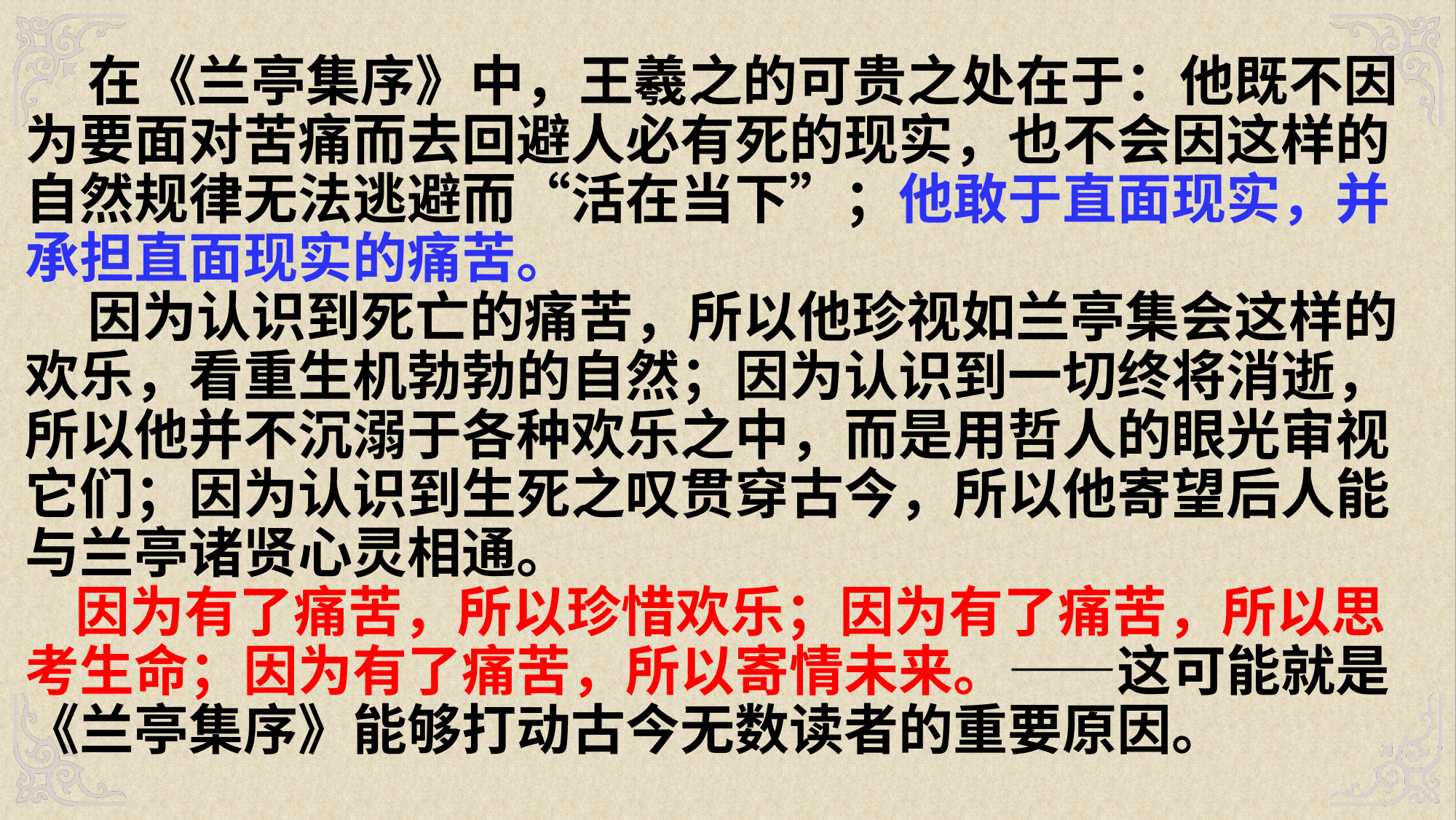

在《兰亭集序》中，王羲之的可贵之处在于：他既不因为要面对苦痛而去回避人必有死的现实，也不会因这样的自然规律无法逃避而“活在当下”；他敢于直面现实，并承担直面现实的痛苦。
    因为认识到死亡的痛苦，所以他珍视如兰亭集会这样的欢乐，看重生机勃勃的自然；因为认识到一切终将消逝，所以他并不沉溺于各种欢乐之中，而是用哲人的眼光审视它们；因为认识到生死之叹贯穿古今，所以他寄望后人能与兰亭诸贤心灵相通。
   因为有了痛苦，所以珍惜欢乐；因为有了痛苦，所以思考生命；因为有了痛苦，所以寄情未来。——这可能就是《兰亭集序》能够打动古今无数读者的重要原因。